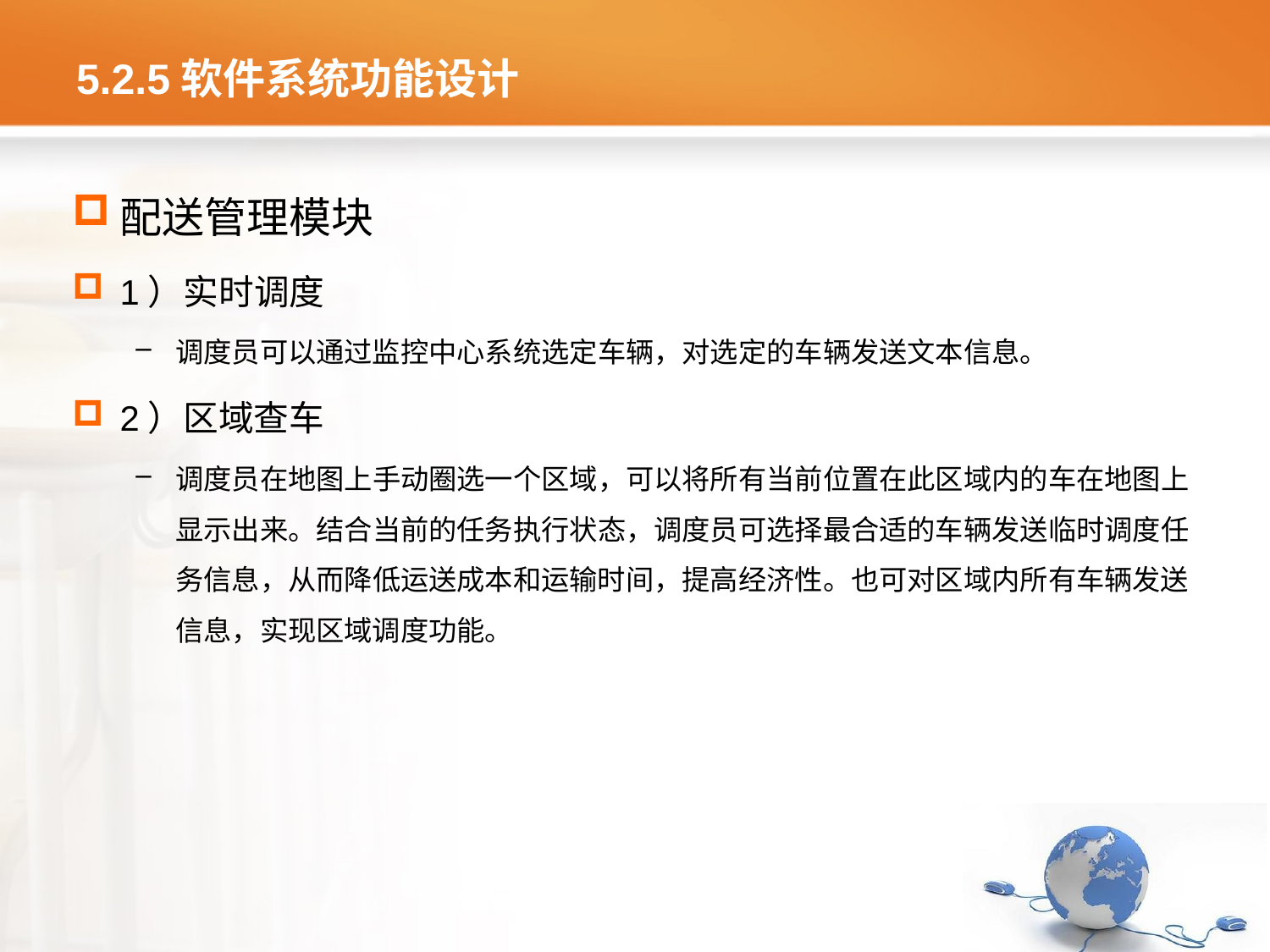

# 5.2.5软件系统功能设计
配送管理模块
1）实时调度
调度员可以通过监控中心系统选定车辆，对选定的车辆发送文本信息。
2）区域查车
调度员在地图上手动圈选一个区域，可以将所有当前位置在此区域内的车在地图上显示出来。结合当前的任务执行状态，调度员可选择最合适的车辆发送临时调度任务信息，从而降低运送成本和运输时间，提高经济性。也可对区域内所有车辆发送信息，实现区域调度功能。